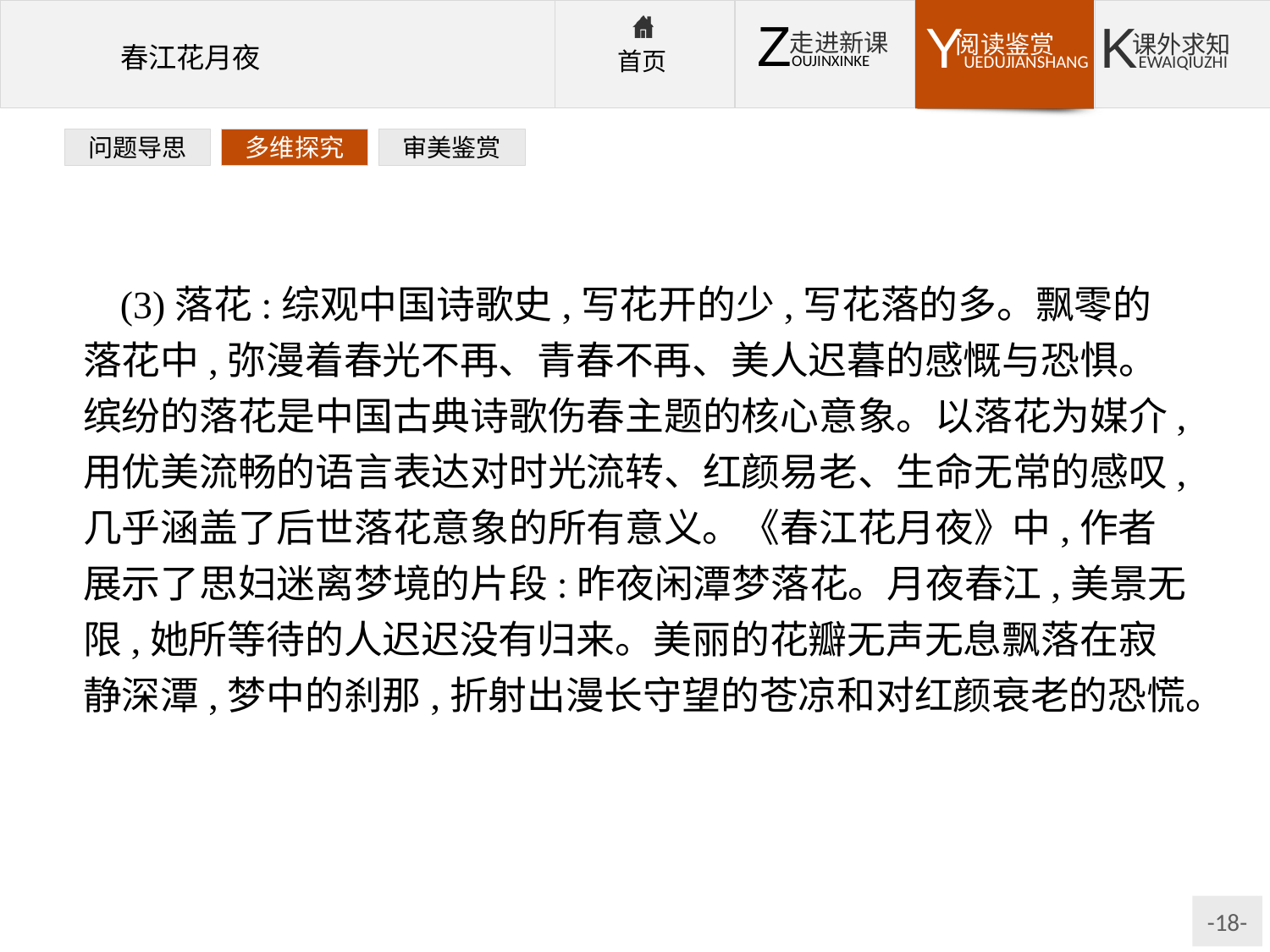

问题导思
多维探究
审美鉴赏
(3)落花:综观中国诗歌史,写花开的少,写花落的多。飘零的落花中,弥漫着春光不再、青春不再、美人迟暮的感慨与恐惧。缤纷的落花是中国古典诗歌伤春主题的核心意象。以落花为媒介,用优美流畅的语言表达对时光流转、红颜易老、生命无常的感叹,几乎涵盖了后世落花意象的所有意义。《春江花月夜》中,作者展示了思妇迷离梦境的片段:昨夜闲潭梦落花。月夜春江,美景无限,她所等待的人迟迟没有归来。美丽的花瓣无声无息飘落在寂静深潭,梦中的刹那,折射出漫长守望的苍凉和对红颜衰老的恐慌。